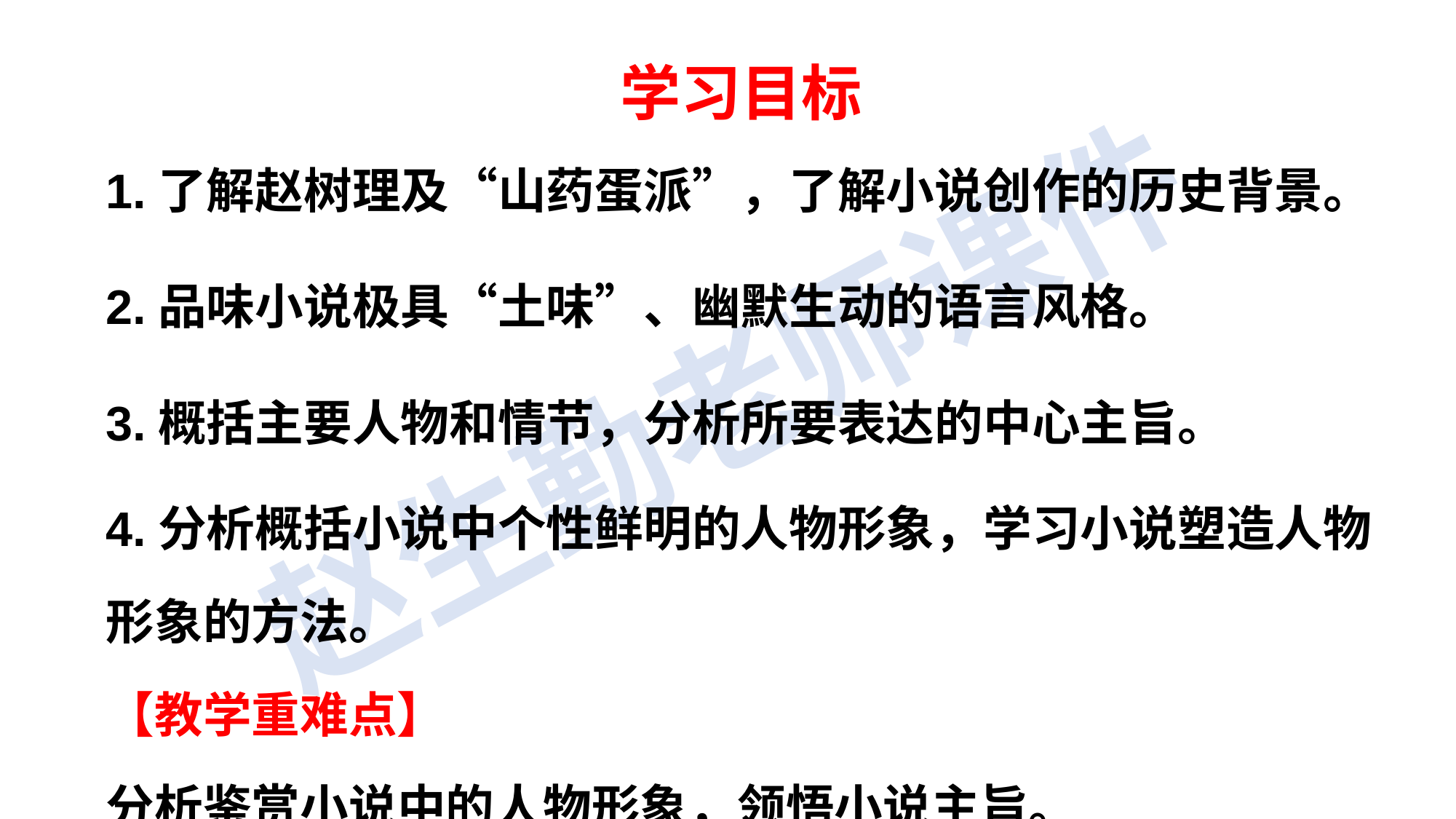

学习目标
1.了解赵树理及“山药蛋派”，了解小说创作的历史背景。 2.品味小说极具“土味”、幽默生动的语言风格。 3.概括主要人物和情节，分析所要表达的中心主旨。 4.分析概括小说中个性鲜明的人物形象，学习小说塑造人物

形象的方法。
【教学重难点】
 分析鉴赏小说中的人物形象，领悟小说主旨。